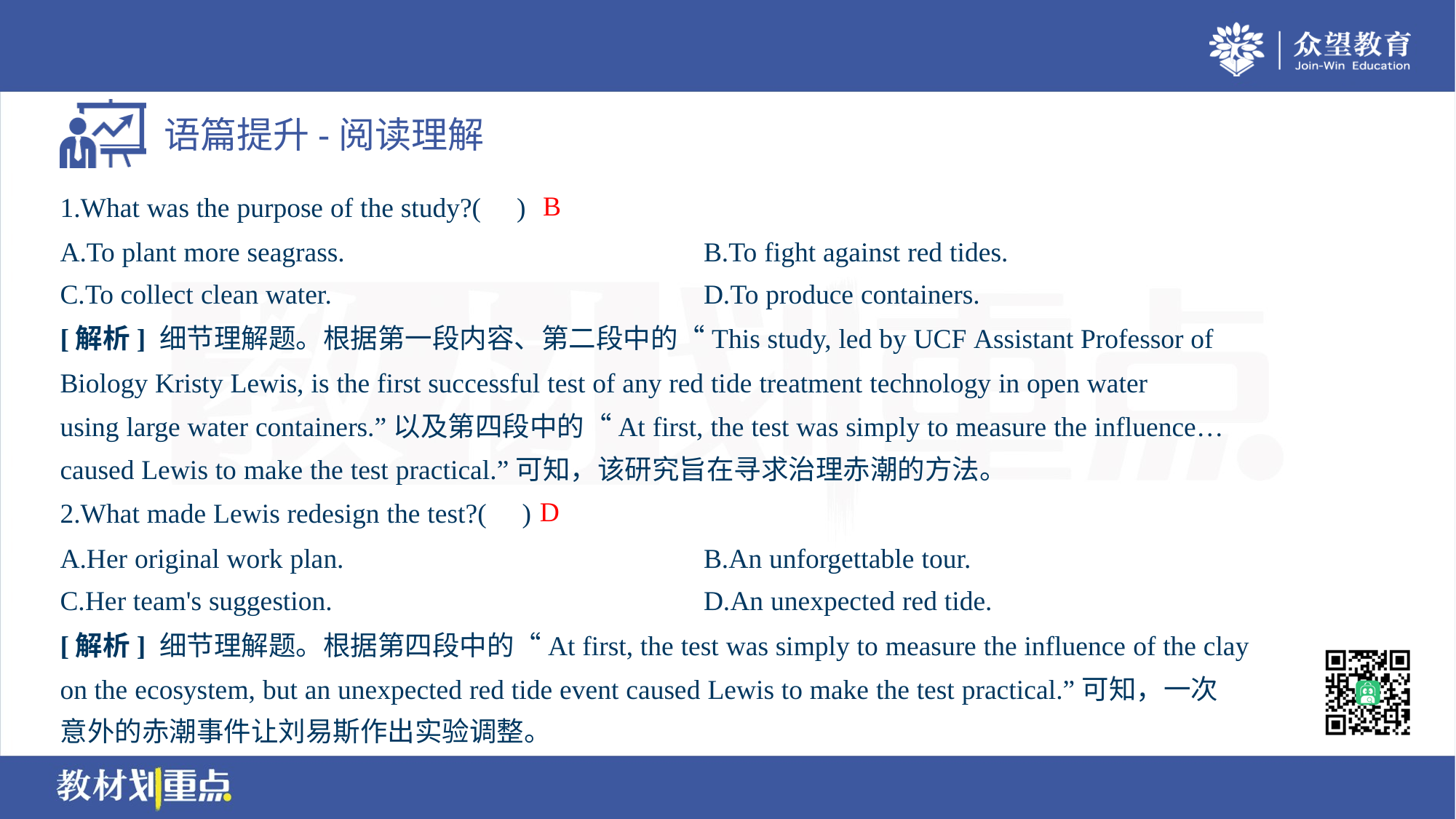

B
1.What was the purpose of the study?(     )
A.To plant more seagrass.	B.To fight against red tides.
C.To collect clean water.	D.To produce containers.
[解析] 细节理解题。根据第一段内容、第二段中的“This study, led by UCF Assistant Professor of
Biology Kristy Lewis, is the first successful test of any red tide treatment technology in open water
using large water containers.”以及第四段中的“At first, the test was simply to measure the influence…
caused Lewis to make the test practical.”可知，该研究旨在寻求治理赤潮的方法。
D
2.What made Lewis redesign the test?(     )
A.Her original work plan.	B.An unforgettable tour.
C.Her team's suggestion.	D.An unexpected red tide.
[解析] 细节理解题。根据第四段中的“At first, the test was simply to measure the influence of the clay
on the ecosystem, but an unexpected red tide event caused Lewis to make the test practical.”可知，一次
意外的赤潮事件让刘易斯作出实验调整。